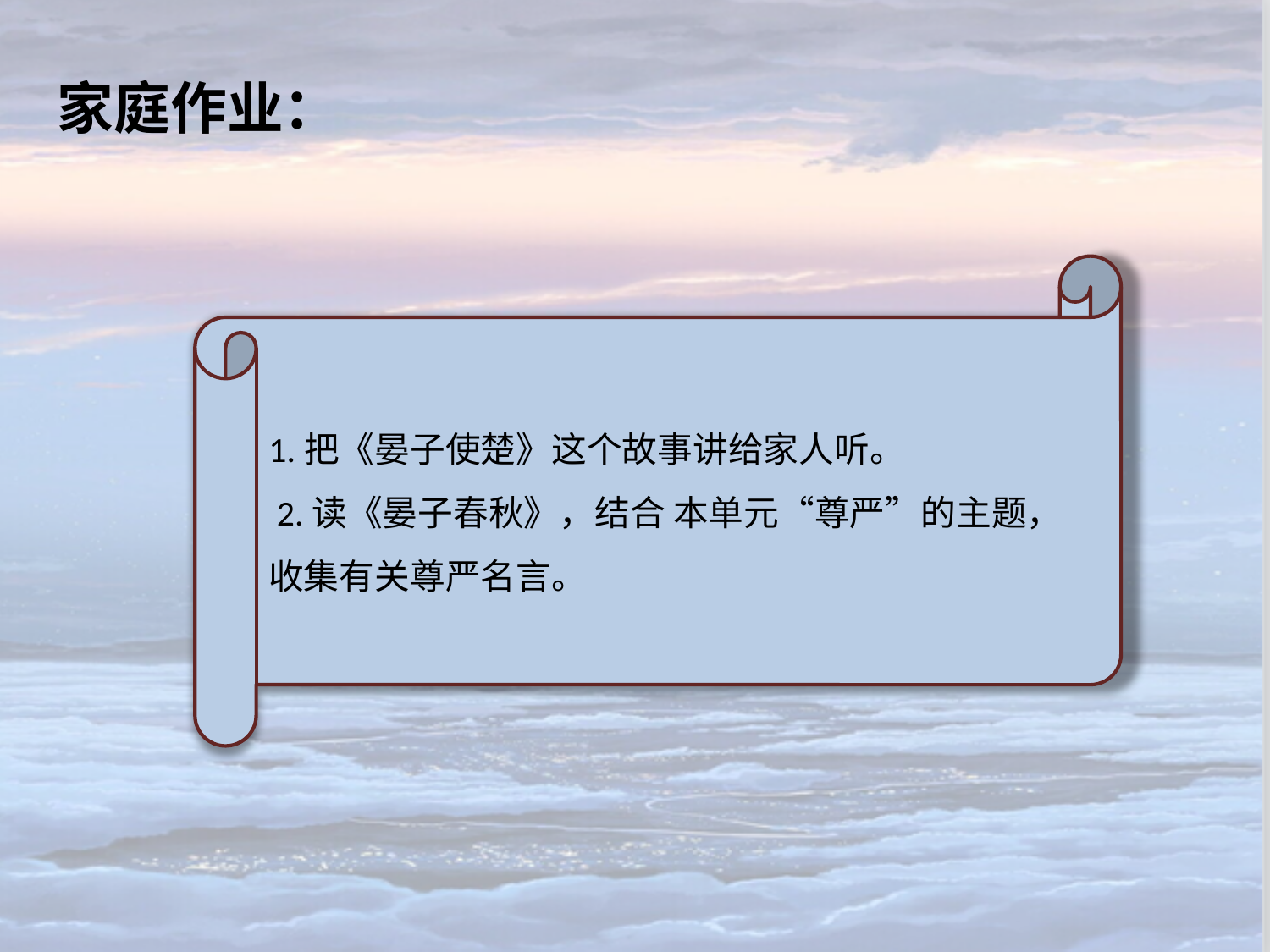

家庭作业：
1.把《晏子使楚》这个故事讲给家人听。
 2.读《晏子春秋》，结合 本单元“尊严”的主题，收集有关尊严名言。